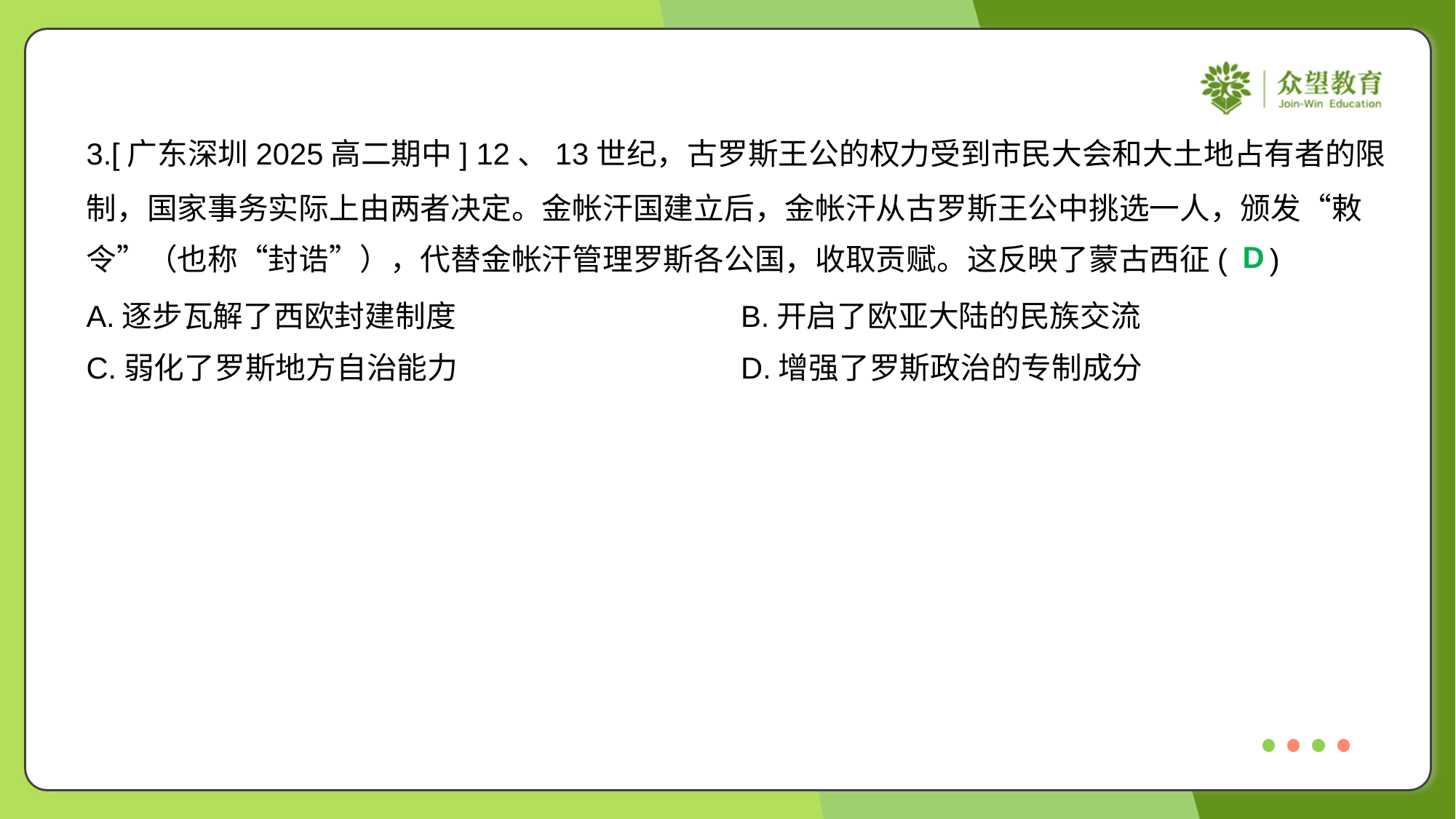

3.[广东深圳2025高二期中] 12、13世纪，古罗斯王公的权力受到市民大会和大土地占有者的限
制，国家事务实际上由两者决定。金帐汗国建立后，金帐汗从古罗斯王公中挑选一人，颁发“敕
令”（也称“封诰”），代替金帐汗管理罗斯各公国，收取贡赋。这反映了蒙古西征(     )
D
A.逐步瓦解了西欧封建制度	B.开启了欧亚大陆的民族交流
C.弱化了罗斯地方自治能力	D.增强了罗斯政治的专制成分